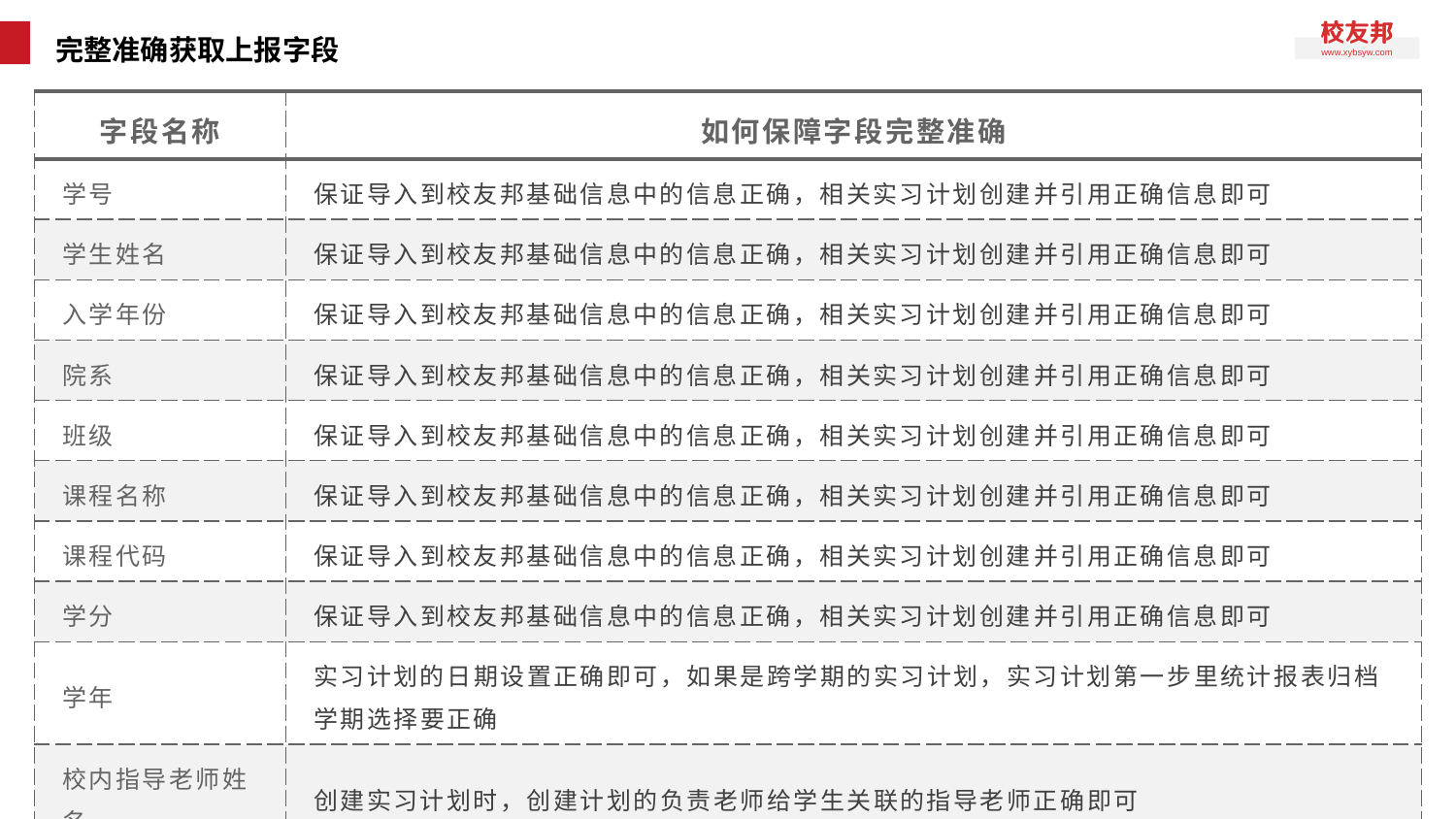

# 完整准确获取上报字段
| 字段名称 | 如何保障字段完整准确 |
| --- | --- |
| 学号 | 保证导入到校友邦基础信息中的信息正确，相关实习计划创建并引用正确信息即可 |
| 学生姓名 | 保证导入到校友邦基础信息中的信息正确，相关实习计划创建并引用正确信息即可 |
| 入学年份 | 保证导入到校友邦基础信息中的信息正确，相关实习计划创建并引用正确信息即可 |
| 院系 | 保证导入到校友邦基础信息中的信息正确，相关实习计划创建并引用正确信息即可 |
| 班级 | 保证导入到校友邦基础信息中的信息正确，相关实习计划创建并引用正确信息即可 |
| 课程名称 | 保证导入到校友邦基础信息中的信息正确，相关实习计划创建并引用正确信息即可 |
| 课程代码 | 保证导入到校友邦基础信息中的信息正确，相关实习计划创建并引用正确信息即可 |
| 学分 | 保证导入到校友邦基础信息中的信息正确，相关实习计划创建并引用正确信息即可 |
| 学年 | 实习计划的日期设置正确即可，如果是跨学期的实习计划，实习计划第一步里统计报表归档学期选择要正确 |
| 校内指导老师姓名 | 创建实习计划时，创建计划的负责老师给学生关联的指导老师正确即可 |